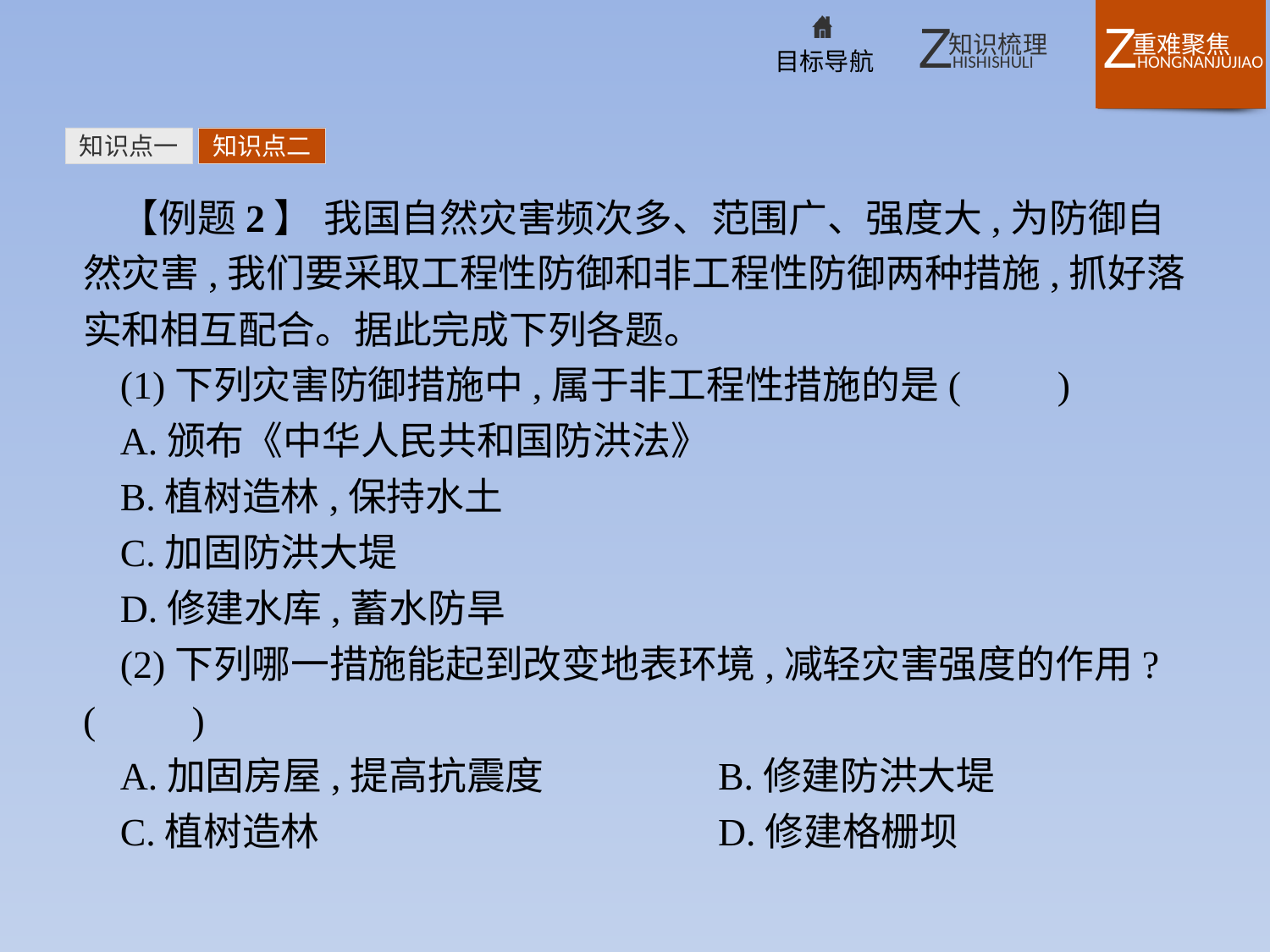

知识点一
知识点二
【例题2】 我国自然灾害频次多、范围广、强度大,为防御自然灾害,我们要采取工程性防御和非工程性防御两种措施,抓好落实和相互配合。据此完成下列各题。
(1)下列灾害防御措施中,属于非工程性措施的是(　　)
A.颁布《中华人民共和国防洪法》
B.植树造林,保持水土
C.加固防洪大堤
D.修建水库,蓄水防旱
(2)下列哪一措施能起到改变地表环境,减轻灾害强度的作用?(　　)
A.加固房屋,提高抗震度		B.修建防洪大堤
C.植树造林				D.修建格栅坝